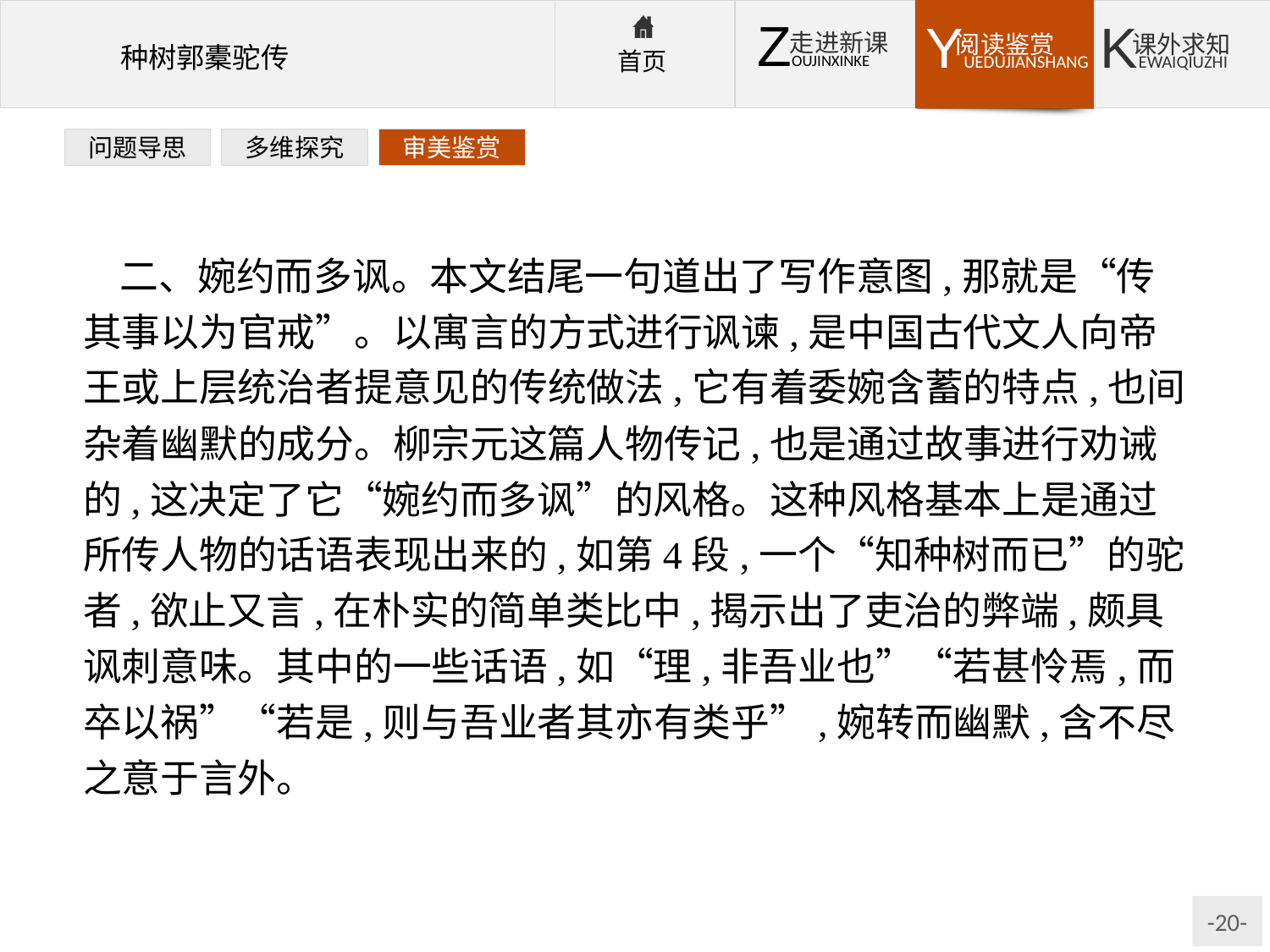

问题导思
多维探究
审美鉴赏
二、婉约而多讽。本文结尾一句道出了写作意图,那就是“传其事以为官戒”。以寓言的方式进行讽谏,是中国古代文人向帝王或上层统治者提意见的传统做法,它有着委婉含蓄的特点,也间杂着幽默的成分。柳宗元这篇人物传记,也是通过故事进行劝诫的,这决定了它“婉约而多讽”的风格。这种风格基本上是通过所传人物的话语表现出来的,如第4段,一个“知种树而已”的驼者,欲止又言,在朴实的简单类比中,揭示出了吏治的弊端,颇具讽刺意味。其中的一些话语,如“理,非吾业也”“若甚怜焉,而卒以祸”“若是,则与吾业者其亦有类乎”,婉转而幽默,含不尽之意于言外。